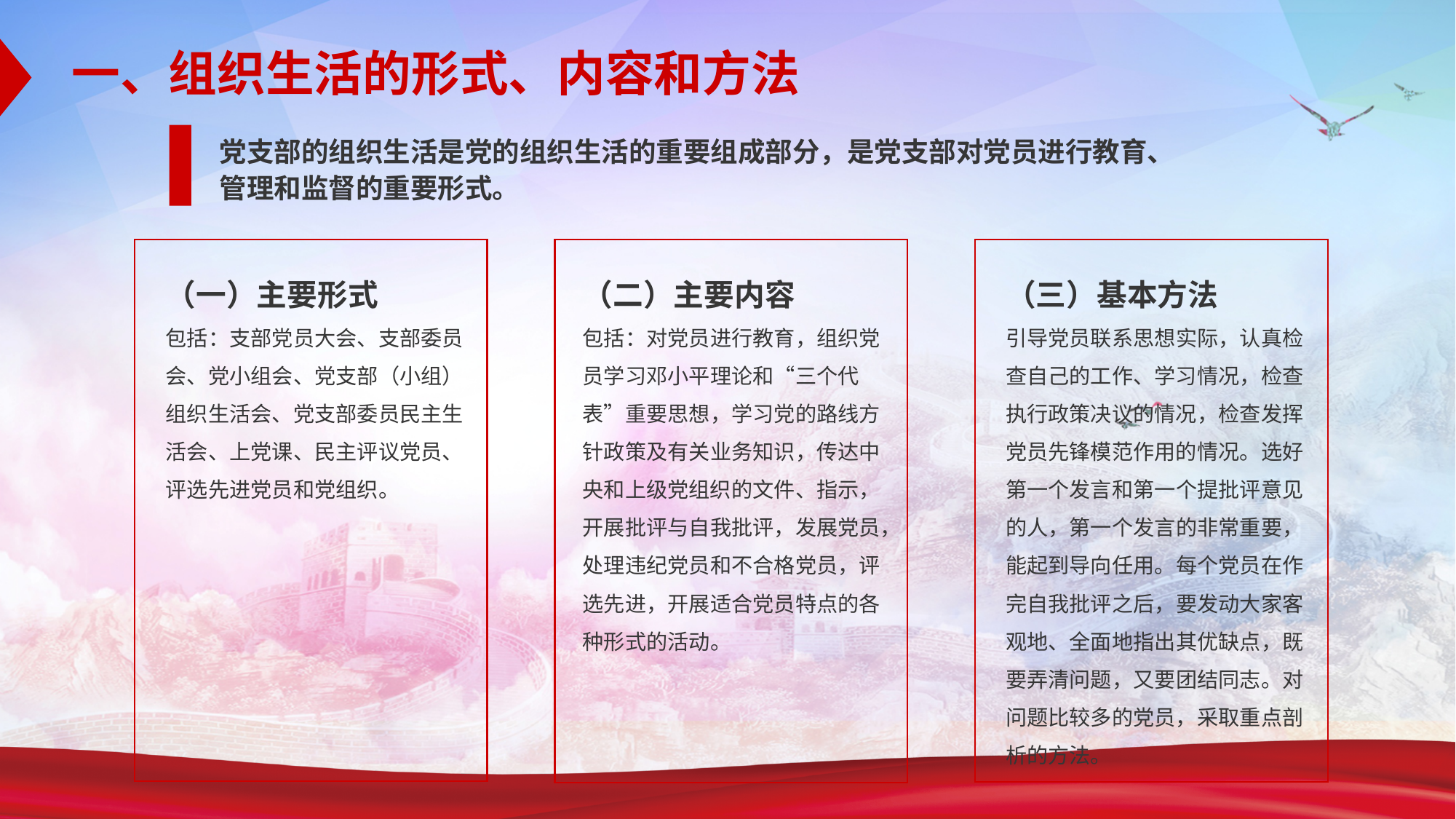

一、组织生活的形式、内容和方法

党支部的组织生活是党的组织生活的重要组成部分，是党支部对党员进行教育、管理和监督的重要形式。

（一）主要形式
包括：支部党员大会、支部委员会、党小组会、党支部（小组）组织生活会、党支部委员民主生活会、上党课、民主评议党员、评选先进党员和党组织。
（二）主要内容
包括：对党员进行教育，组织党员学习邓小平理论和“三个代表”重要思想，学习党的路线方针政策及有关业务知识，传达中央和上级党组织的文件、指示，开展批评与自我批评，发展党员，处理违纪党员和不合格党员，评选先进，开展适合党员特点的各种形式的活动。
（三）基本方法
引导党员联系思想实际，认真检查自己的工作、学习情况，检查执行政策决议的情况，检查发挥党员先锋模范作用的情况。选好第一个发言和第一个提批评意见的人，第一个发言的非常重要，能起到导向任用。每个党员在作完自我批评之后，要发动大家客观地、全面地指出其优缺点，既要弄清问题，又要团结同志。对问题比较多的党员，采取重点剖析的方法。